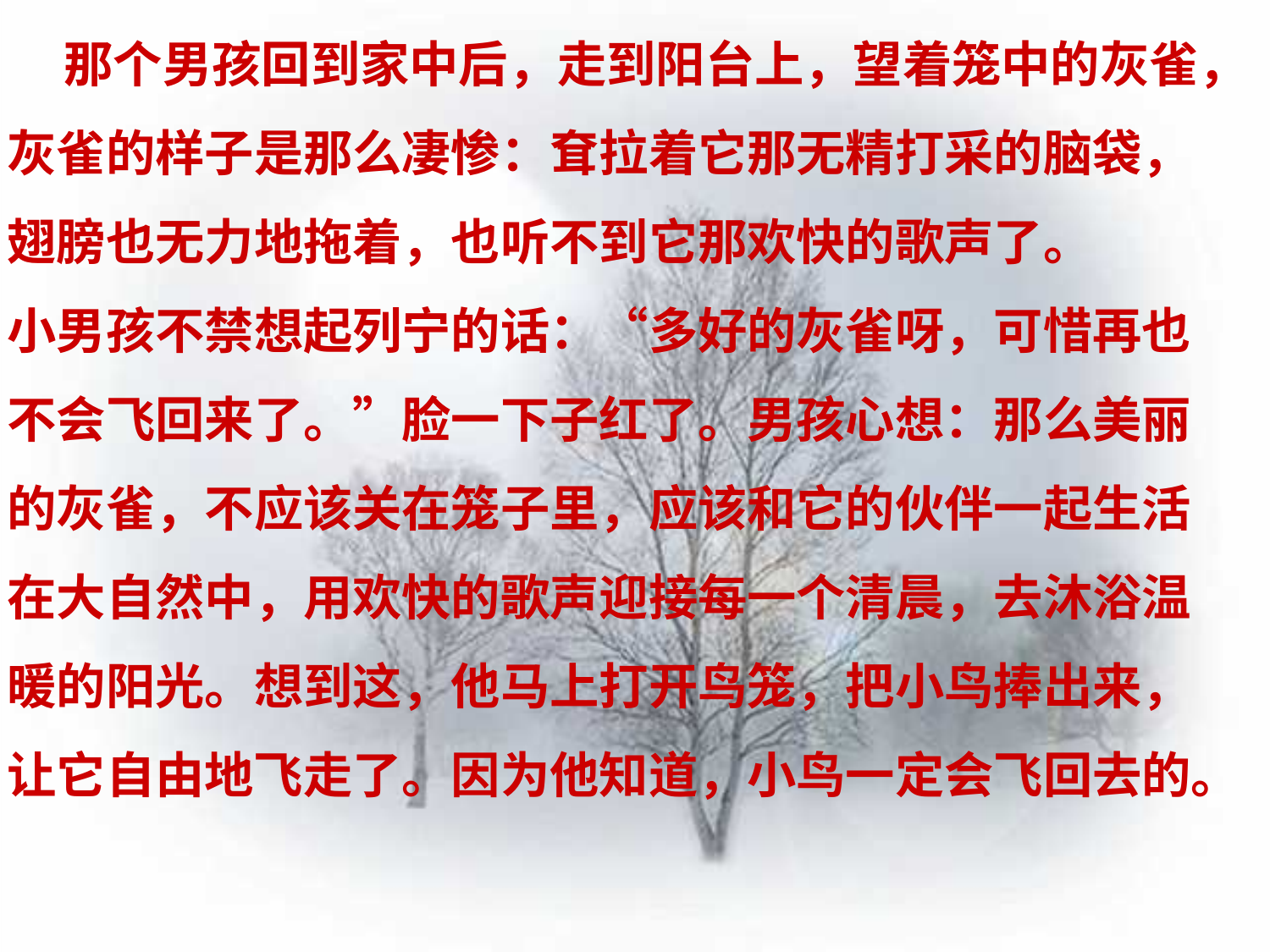

那个男孩回到家中后，走到阳台上，望着笼中的灰雀，灰雀的样子是那么凄惨：耷拉着它那无精打采的脑袋，翅膀也无力地拖着，也听不到它那欢快的歌声了。           小男孩不禁想起列宁的话：“多好的灰雀呀，可惜再也不会飞回来了。”脸一下子红了。男孩心想：那么美丽的灰雀，不应该关在笼子里，应该和它的伙伴一起生活在大自然中，用欢快的歌声迎接每一个清晨，去沐浴温暖的阳光。想到这，他马上打开鸟笼，把小鸟捧出来，让它自由地飞走了。因为他知道，小鸟一定会飞回去的。